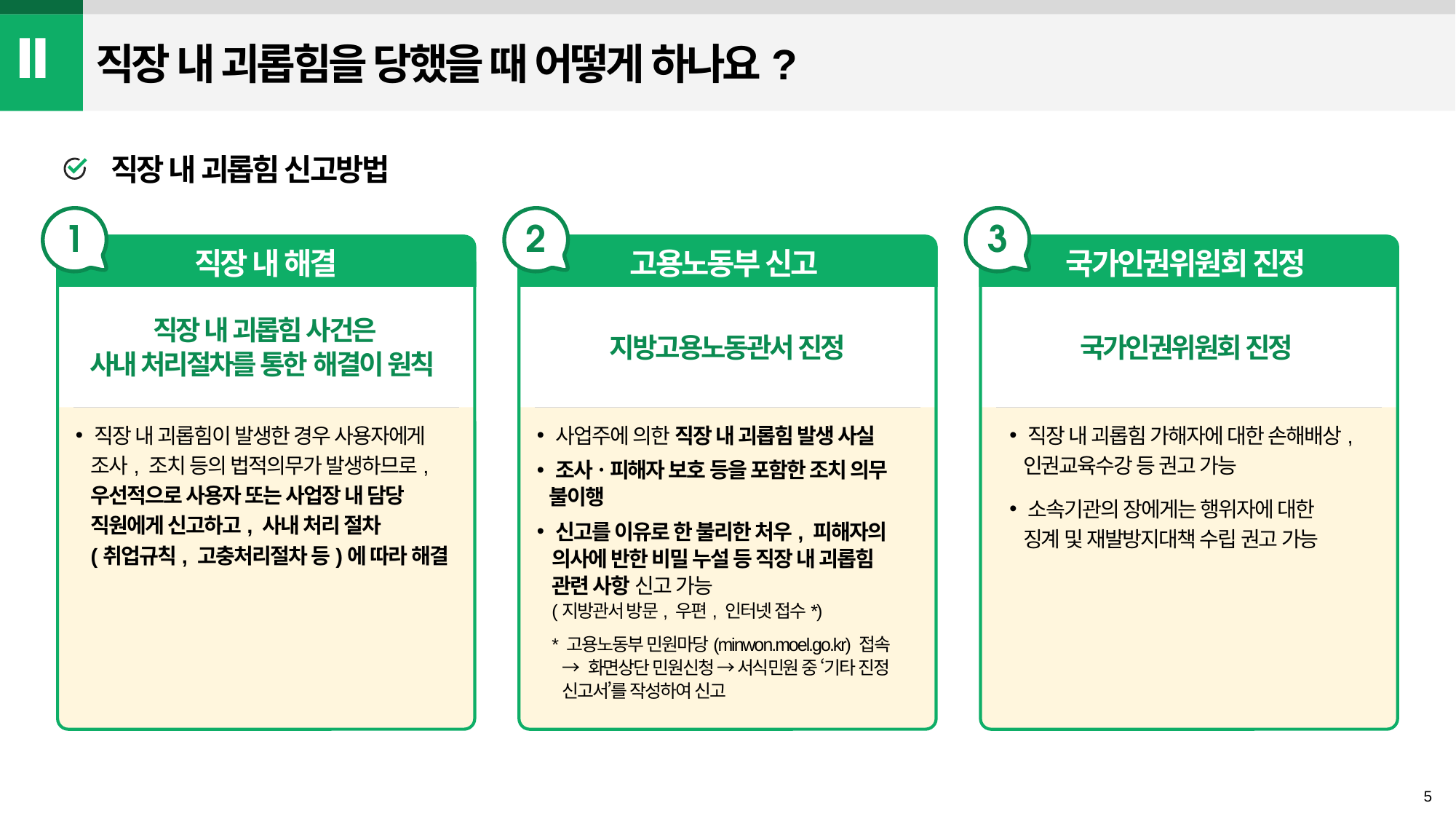

Ⅱ
직장 내 괴롭힘을 당했을 때 어떻게 하나요?
직장 내 괴롭힘 신고방법

1

2

3

직장 내 해결

고용노동부 신고

국가인권위원회 진정
직장 내 괴롭힘 사건은
사내 처리절차를 통한 해결이 원칙
지방고용노동관서 진정
국가인권위원회 진정
 직장 내 괴롭힘이 발생한 경우 사용자에게
조사, 조치 등의 법적의무가 발생하므로,
우선적으로 사용자 또는 사업장 내 담당
직원에게 신고하고, 사내 처리 절차
(취업규칙, 고충처리절차 등)에 따라 해결
 사업주에 의한 직장 내 괴롭힘 발생 사실
 조사ㆍ피해자 보호 등을 포함한 조치 의무
불이행
 신고를 이유로 한 불리한 처우, 피해자의
의사에 반한 비밀 누설 등 직장 내 괴롭힘
관련 사항 신고 가능
(지방관서 방문, 우편, 인터넷 접수*)
* 고용노동부 민원마당(minwon.moel.go.kr) 접속
→ 화면상단 민원신청 → 서식민원 중 ‘기타 진정
신고서’를 작성하여 신고
 직장 내 괴롭힘 가해자에 대한 손해배상,
인권교육수강 등 권고 가능
 소속기관의 장에게는 행위자에 대한
징계 및 재발방지대책 수립 권고 가능